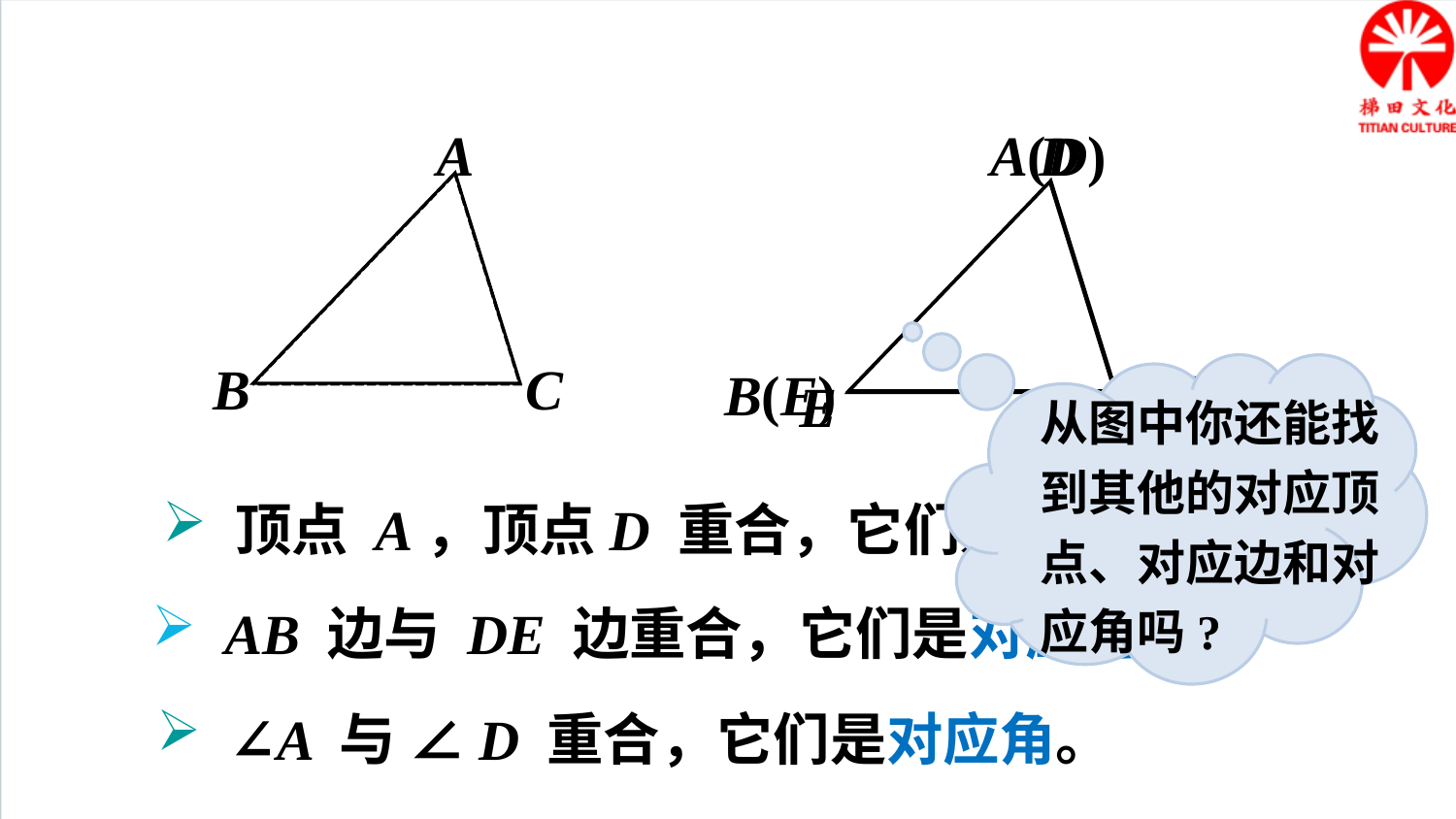

A
A(D)

C(F)
B(E)
D

B
C
E
F

从图中你还能找到其他的对应顶点、对应边和对应角吗?
顶点 A，顶点D 重合，它们是对应顶点；
AB 边与 DE 边重合，它们是对应边；
∠A 与 ∠D 重合，它们是对应角。